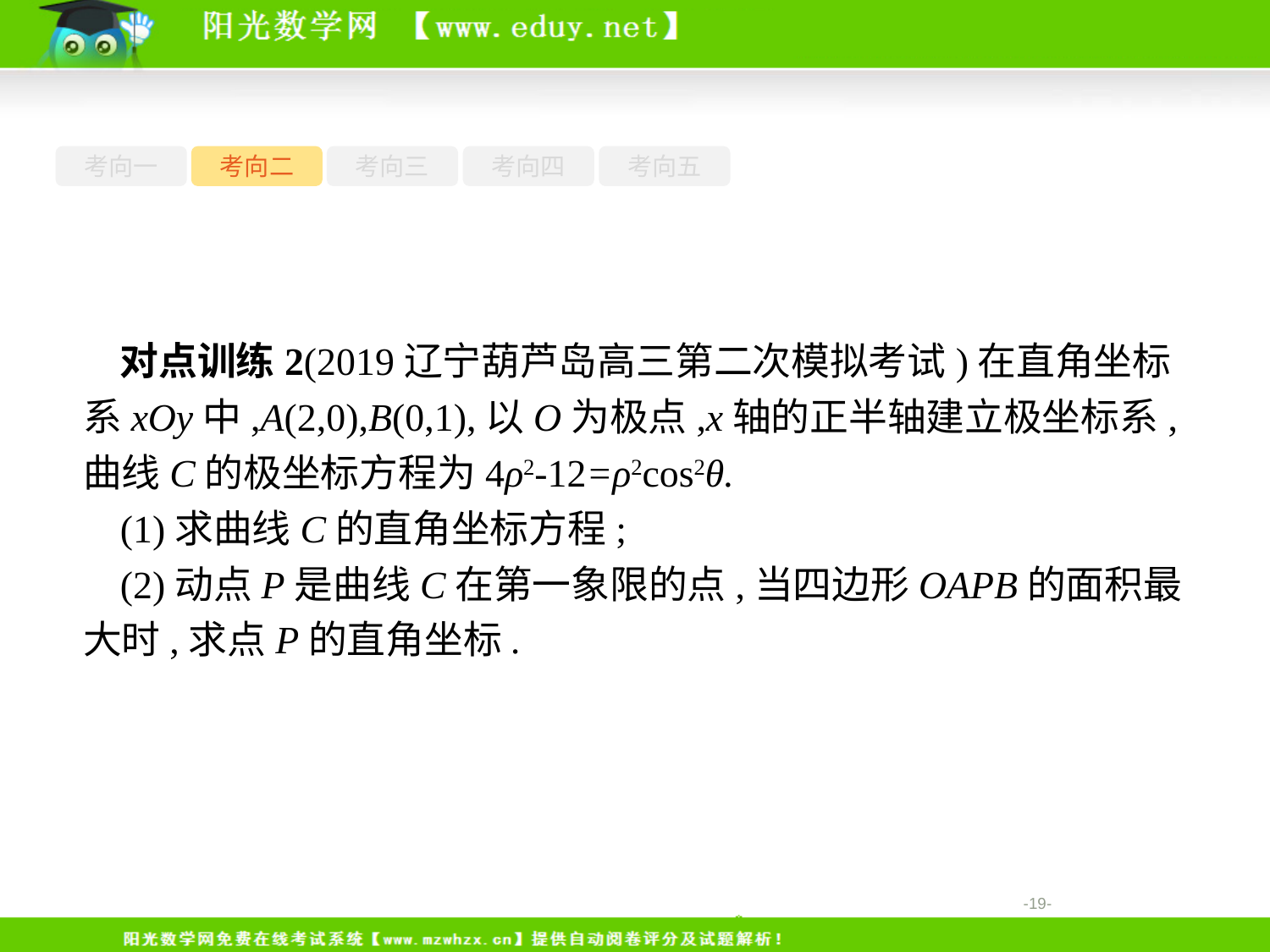

考向一
考向二
考向三
考向四
考向五
对点训练2(2019辽宁葫芦岛高三第二次模拟考试)在直角坐标系xOy中,A(2,0),B(0,1),以O为极点,x轴的正半轴建立极坐标系,曲线C的极坐标方程为4ρ2-12=ρ2cos2θ.
(1)求曲线C的直角坐标方程;
(2)动点P是曲线C在第一象限的点,当四边形OAPB的面积最大时,求点P的直角坐标.
-19-